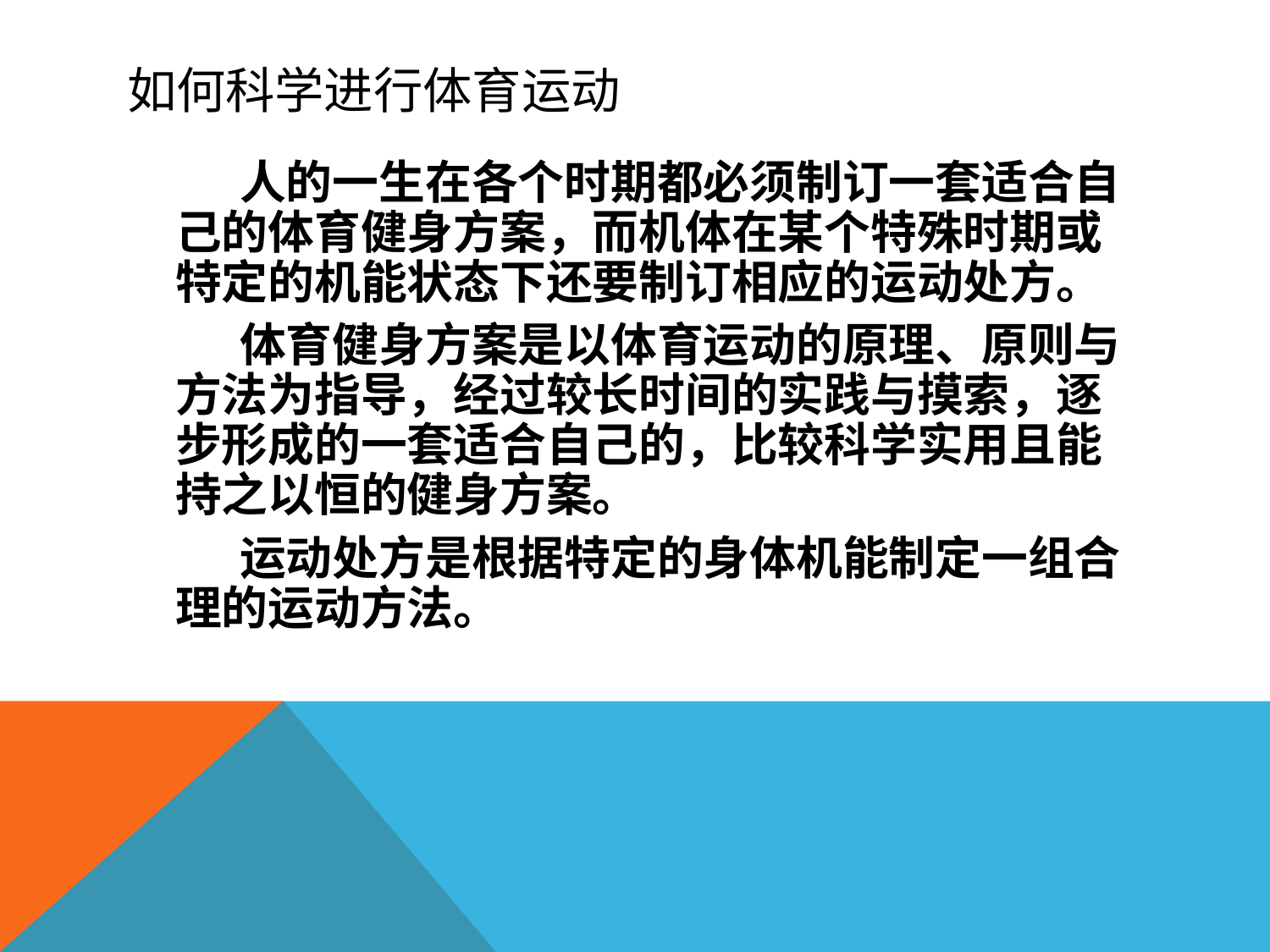

# 如何科学进行体育运动
人的一生在各个时期都必须制订一套适合自己的体育健身方案，而机体在某个特殊时期或特定的机能状态下还要制订相应的运动处方。
体育健身方案是以体育运动的原理、原则与方法为指导，经过较长时间的实践与摸索，逐步形成的一套适合自己的，比较科学实用且能持之以恒的健身方案。
运动处方是根据特定的身体机能制定一组合理的运动方法。